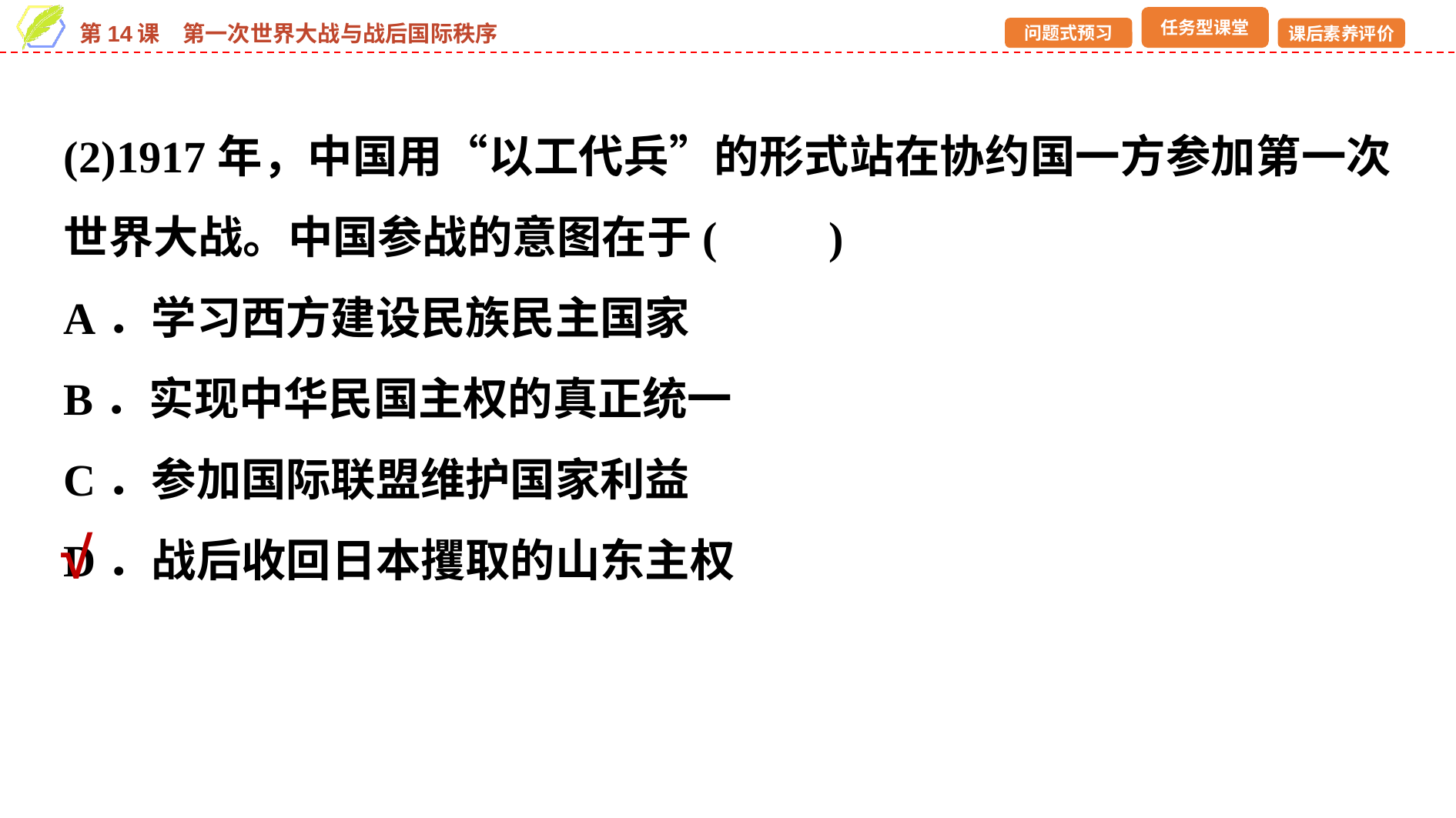

(2)1917年，中国用“以工代兵”的形式站在协约国一方参加第一次世界大战。中国参战的意图在于(　　)
A．学习西方建设民族民主国家
B．实现中华民国主权的真正统一
C．参加国际联盟维护国家利益
D．战后收回日本攫取的山东主权
√